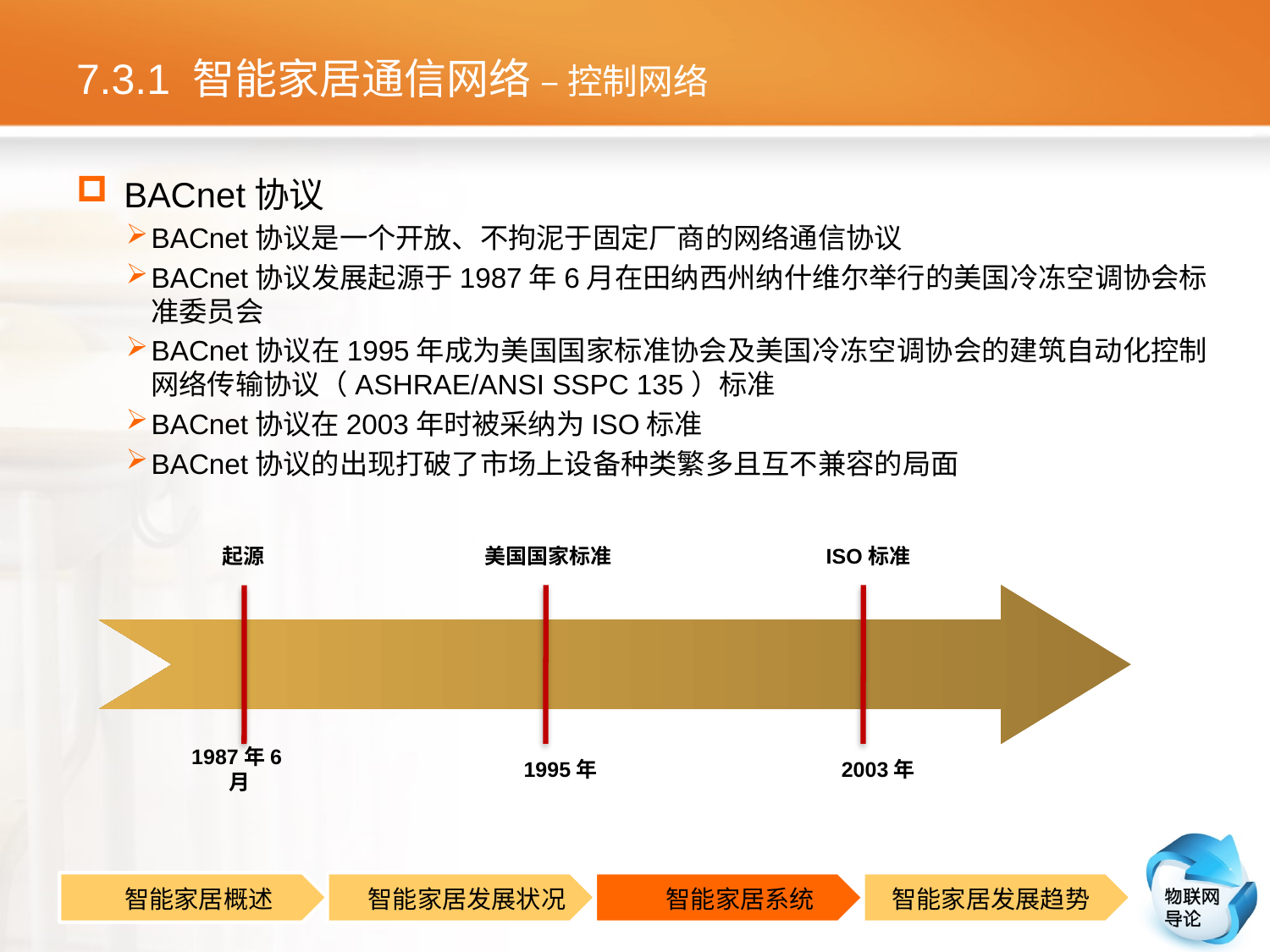

# 7.3.1 智能家居通信网络 – 控制网络
BACnet协议
BACnet协议是一个开放、不拘泥于固定厂商的网络通信协议
BACnet协议发展起源于1987年6月在田纳西州纳什维尔举行的美国冷冻空调协会标准委员会
BACnet协议在1995年成为美国国家标准协会及美国冷冻空调协会的建筑自动化控制网络传输协议（ASHRAE/ANSI SSPC 135）标准
BACnet协议在2003年时被采纳为ISO标准
BACnet协议的出现打破了市场上设备种类繁多且互不兼容的局面
起源
美国国家标准
ISO标准

1987年6月
1995年
2003年